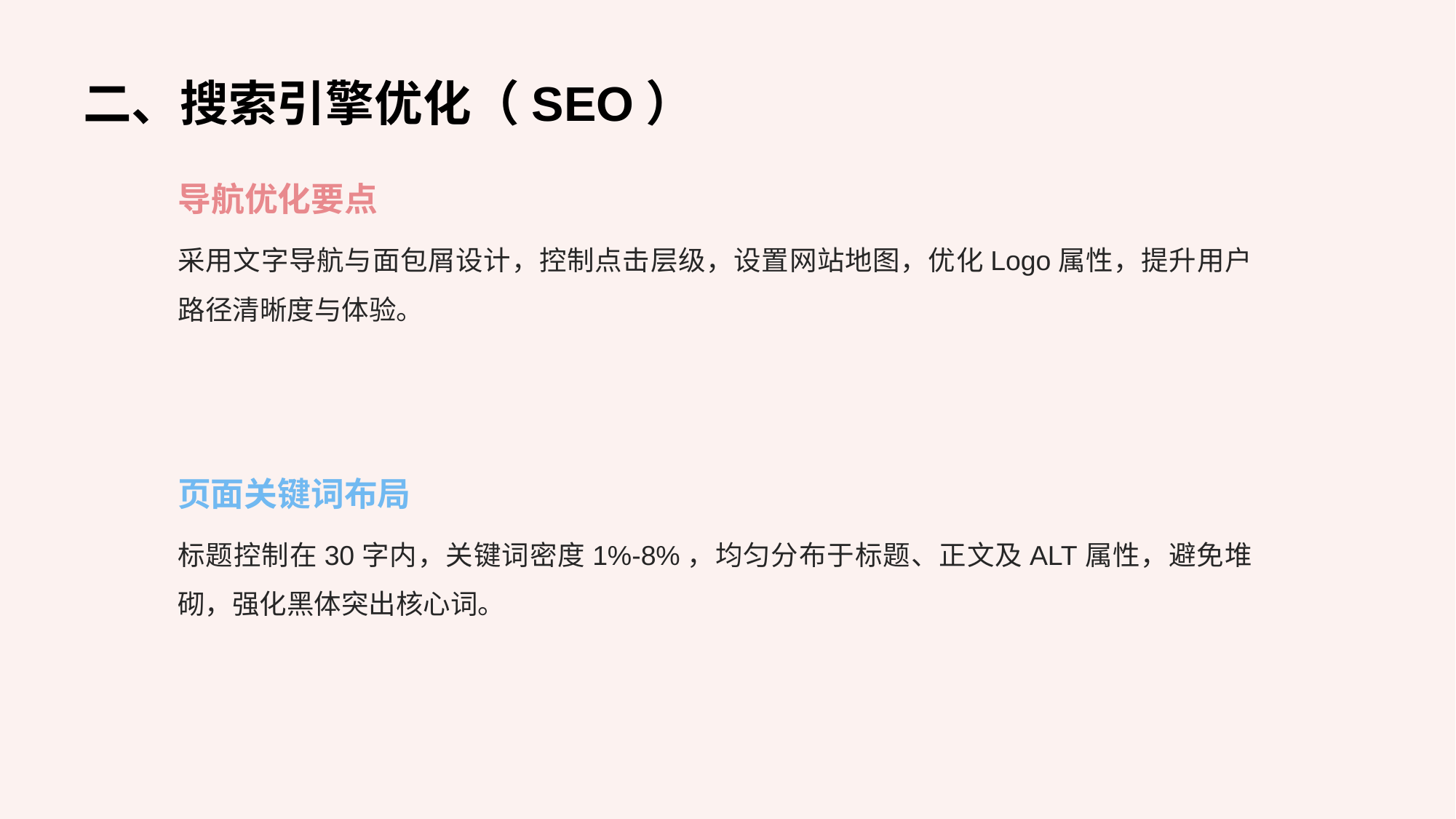

二、搜索引擎优化（SEO）
导航优化要点
采用文字导航与面包屑设计，控制点击层级，设置网站地图，优化Logo属性，提升用户路径清晰度与体验。
页面关键词布局
标题控制在30字内，关键词密度1%-8%，均匀分布于标题、正文及ALT属性，避免堆砌，强化黑体突出核心词。